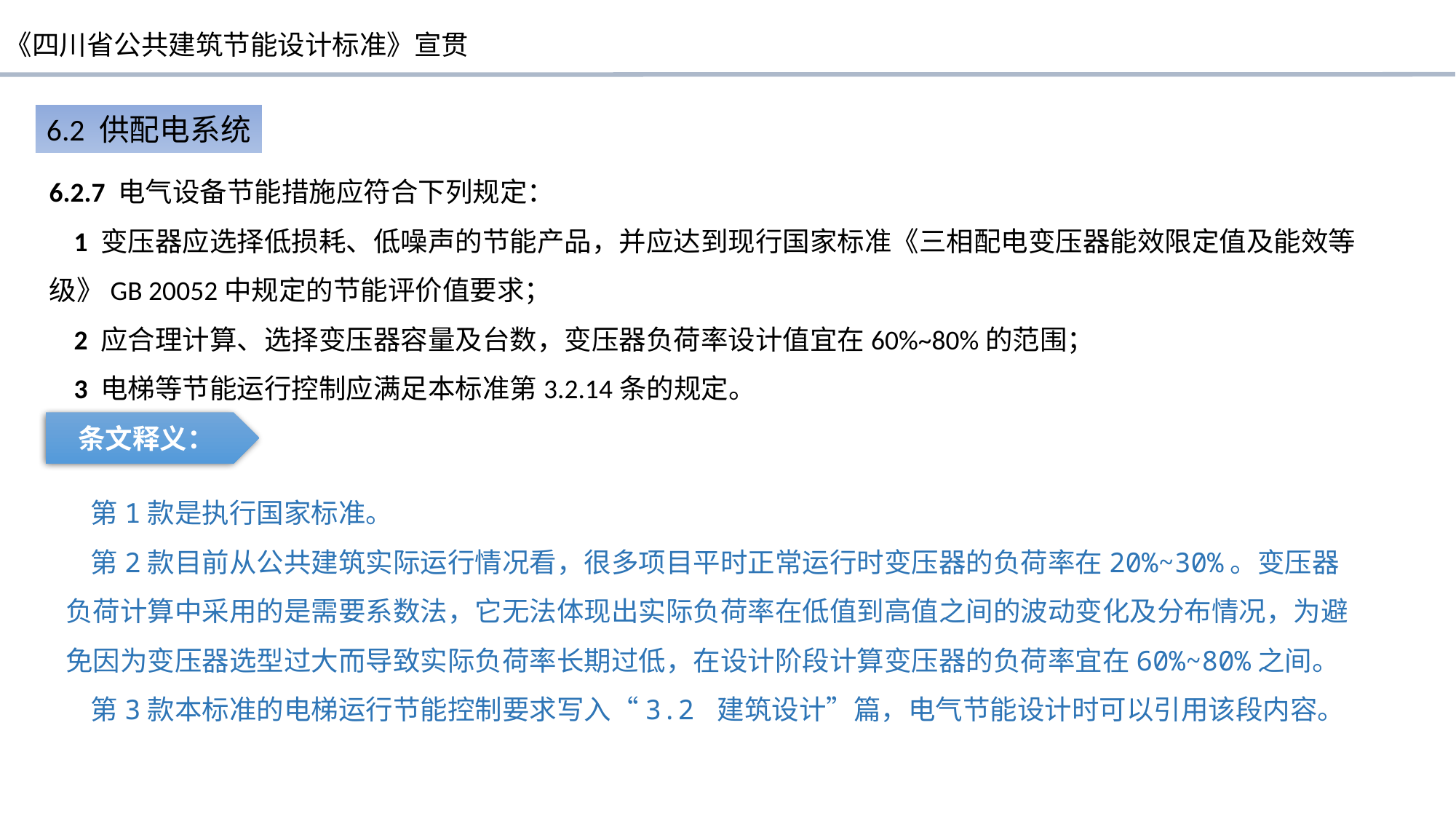

6.2 供配电系统
6.2.7 电气设备节能措施应符合下列规定：
    1 变压器应选择低损耗、低噪声的节能产品，并应达到现行国家标准《三相配电变压器能效限定值及能效等
级》GB 20052中规定的节能评价值要求；
    2 应合理计算、选择变压器容量及台数，变压器负荷率设计值宜在60%~80%的范围；
    3 电梯等节能运行控制应满足本标准第3.2.14条的规定。
条文释义：
   第1款是执行国家标准。
   第2款目前从公共建筑实际运行情况看，很多项目平时正常运行时变压器的负荷率在20%~30%。变压器负荷计算中采用的是需要系数法，它无法体现出实际负荷率在低值到高值之间的波动变化及分布情况，为避免因为变压器选型过大而导致实际负荷率长期过低，在设计阶段计算变压器的负荷率宜在60%~80%之间。
   第3款本标准的电梯运行节能控制要求写入“3.2 建筑设计”篇，电气节能设计时可以引用该段内容。